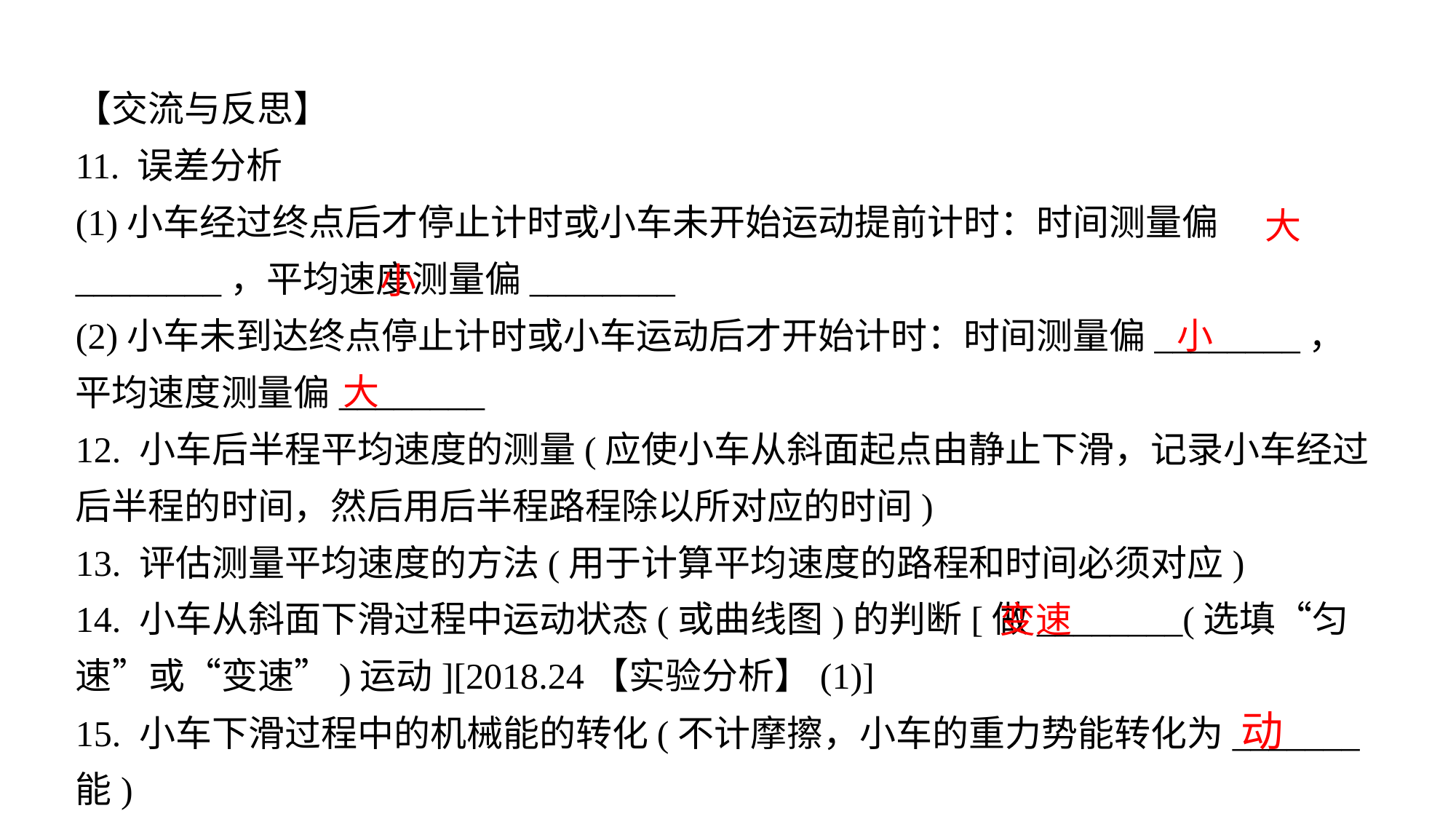

【交流与反思】11. 误差分析
(1)小车经过终点后才停止计时或小车未开始运动提前计时：时间测量偏________，平均速度测量偏________(2)小车未到达终点停止计时或小车运动后才开始计时：时间测量偏________，平均速度测量偏________12. 小车后半程平均速度的测量(应使小车从斜面起点由静止下滑，记录小车经过后半程的时间，然后用后半程路程除以所对应的时间)13. 评估测量平均速度的方法(用于计算平均速度的路程和时间必须对应)14. 小车从斜面下滑过程中运动状态(或曲线图)的判断[做________(选填“匀速”或“变速”)运动][2018.24【实验分析】(1)]15. 小车下滑过程中的机械能的转化(不计摩擦，小车的重力势能转化为_______能)
大
小
小
大
变速
动